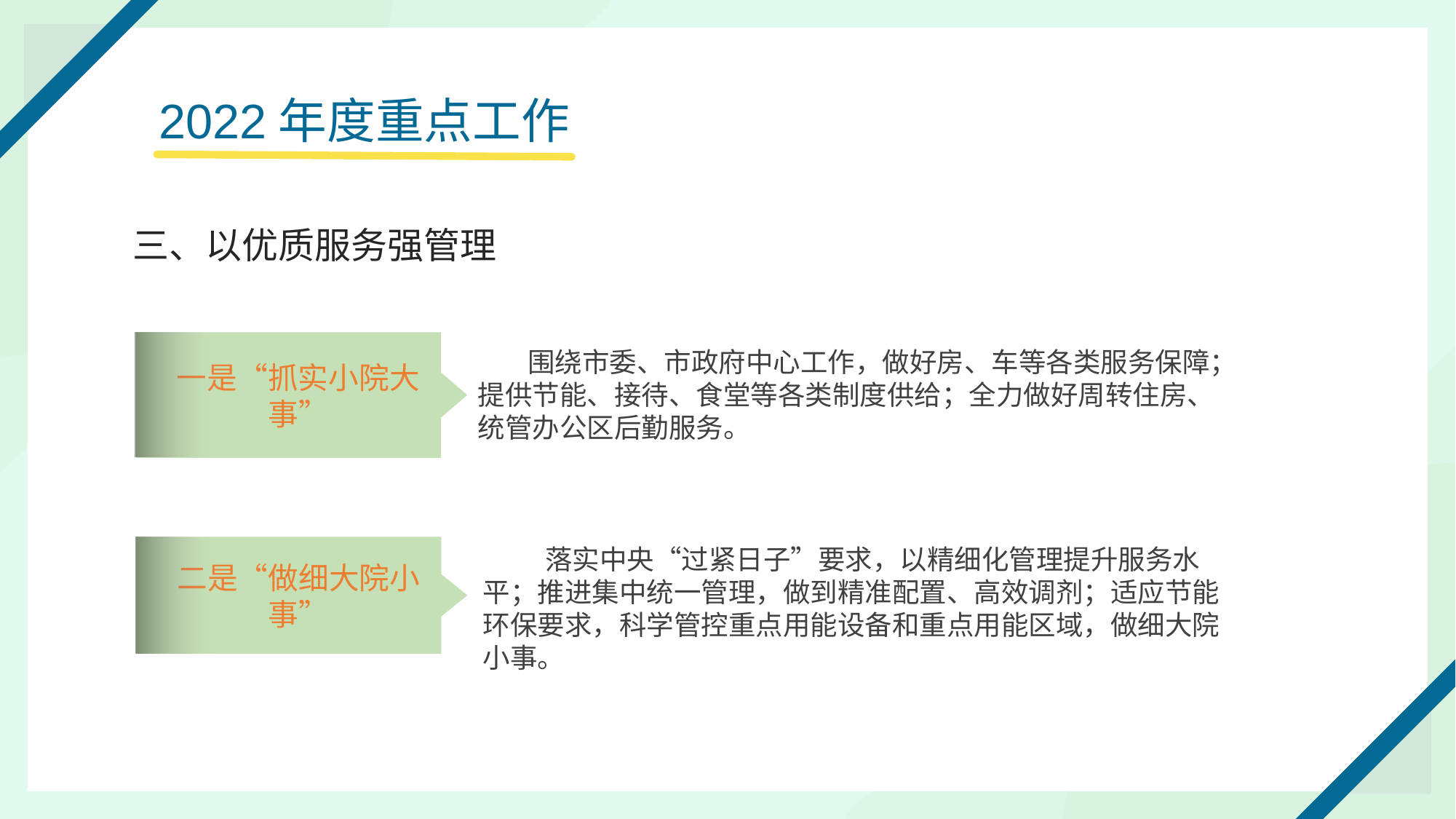

2022年度重点工作
三、以优质服务强管理
一是“抓实小院大事”

       围绕市委、市政府中心工作，做好房、车等各类服务保障；提供节能、接待、食堂等各类制度供给；全力做好周转住房、统管办公区后勤服务。
二是“做细大院小事”

         落实中央“过紧日子”要求，以精细化管理提升服务水平；推进集中统一管理，做到精准配置、高效调剂；适应节能环保要求，科学管控重点用能设备和重点用能区域，做细大院小事。